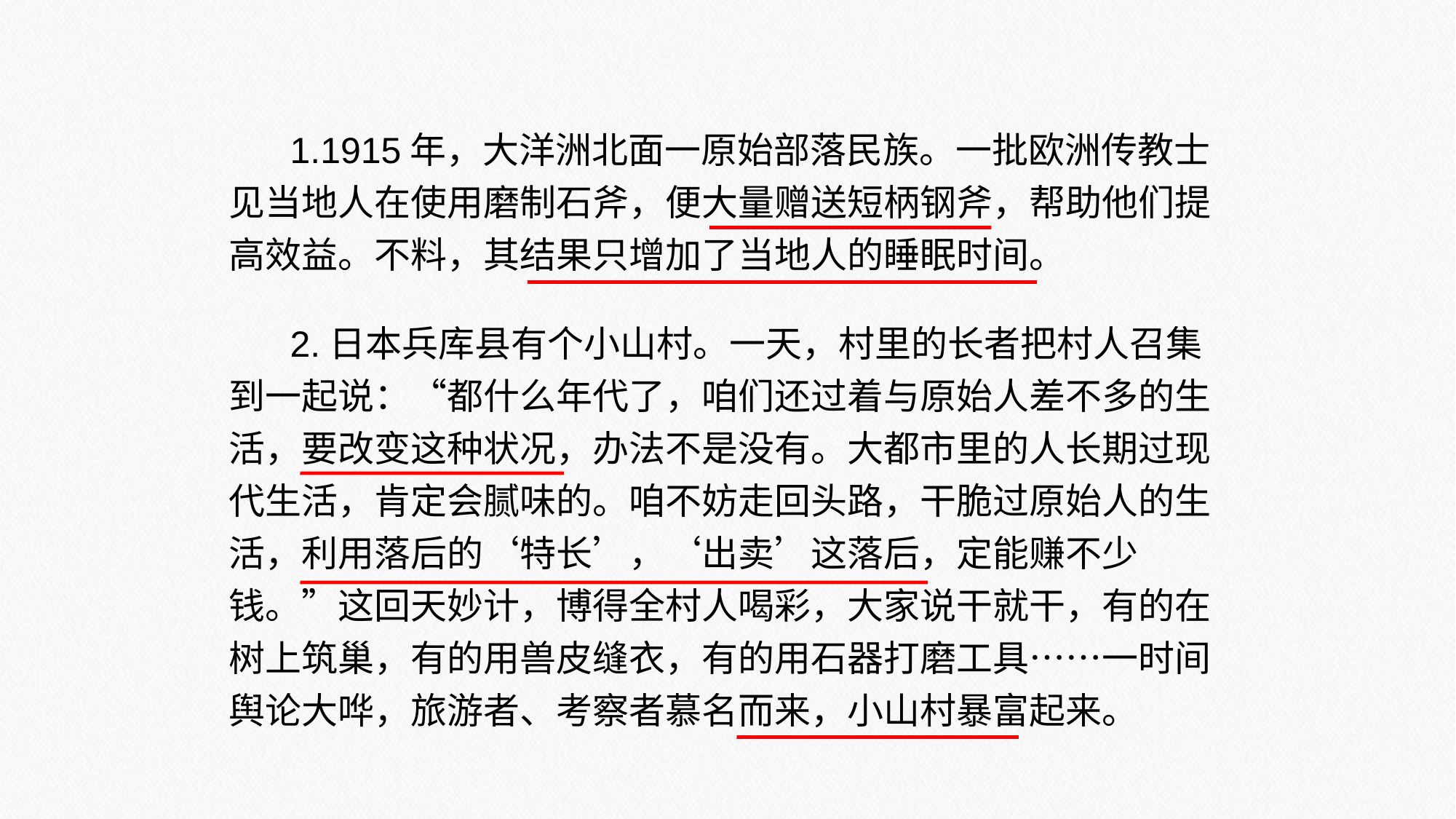

1.1915年，大洋洲北面一原始部落民族。一批欧洲传教士见当地人在使用磨制石斧，便大量赠送短柄钢斧，帮助他们提高效益。不料，其结果只增加了当地人的睡眠时间。
      2.日本兵库县有个小山村。一天，村里的长者把村人召集到一起说：“都什么年代了，咱们还过着与原始人差不多的生活，要改变这种状况，办法不是没有。大都市里的人长期过现代生活，肯定会腻味的。咱不妨走回头路，干脆过原始人的生活，利用落后的‘特长’，‘出卖’这落后，定能赚不少钱。”这回天妙计，博得全村人喝彩，大家说干就干，有的在树上筑巢，有的用兽皮缝衣，有的用石器打磨工具……一时间舆论大哗，旅游者、考察者慕名而来，小山村暴富起来。